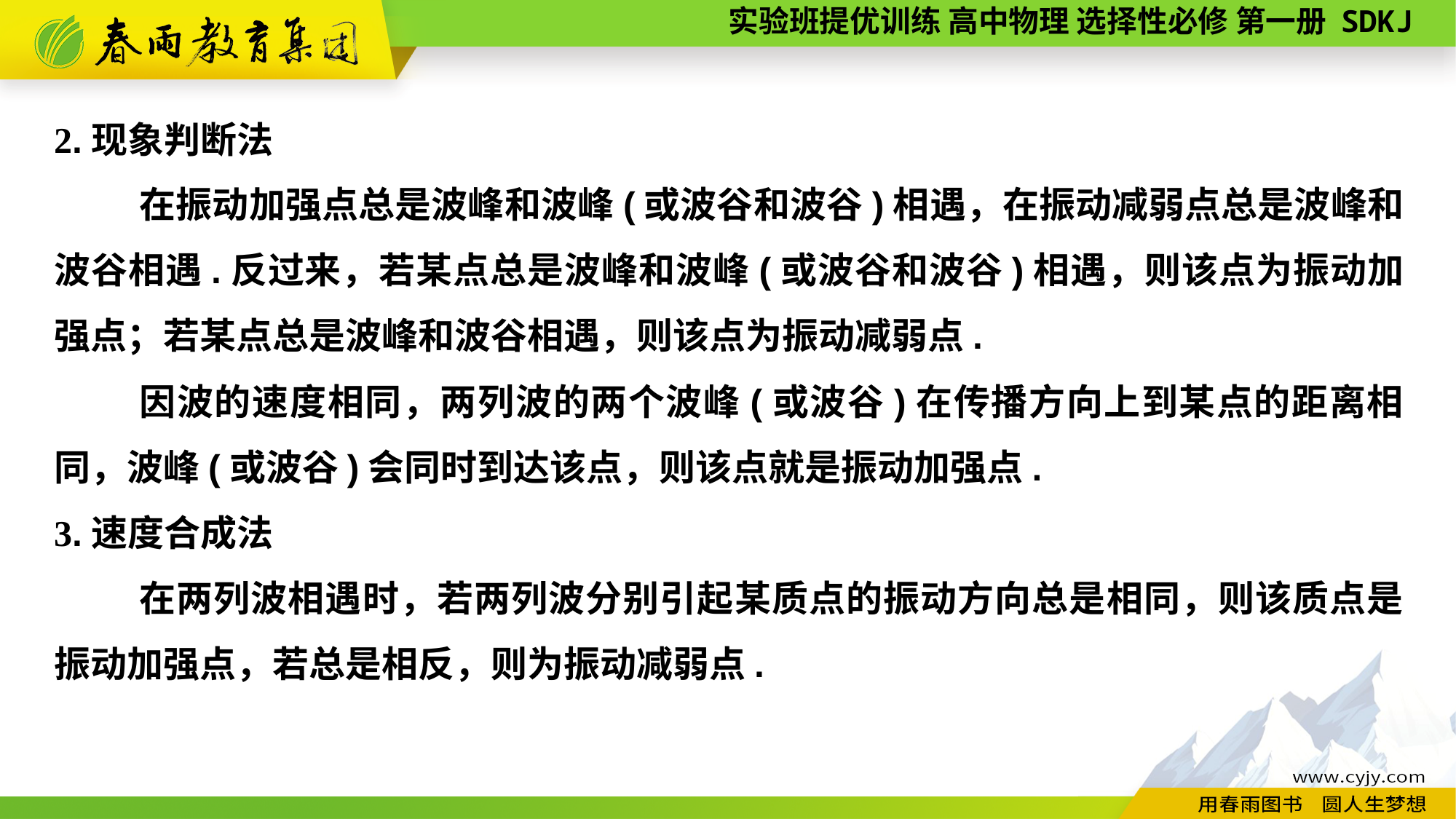

2.现象判断法
在振动加强点总是波峰和波峰(或波谷和波谷)相遇，在振动减弱点总是波峰和波谷相遇.反过来，若某点总是波峰和波峰(或波谷和波谷)相遇，则该点为振动加强点；若某点总是波峰和波谷相遇，则该点为振动减弱点.
因波的速度相同，两列波的两个波峰(或波谷)在传播方向上到某点的距离相同，波峰(或波谷)会同时到达该点，则该点就是振动加强点.
3.速度合成法
在两列波相遇时，若两列波分别引起某质点的振动方向总是相同，则该质点是振动加强点，若总是相反，则为振动减弱点.